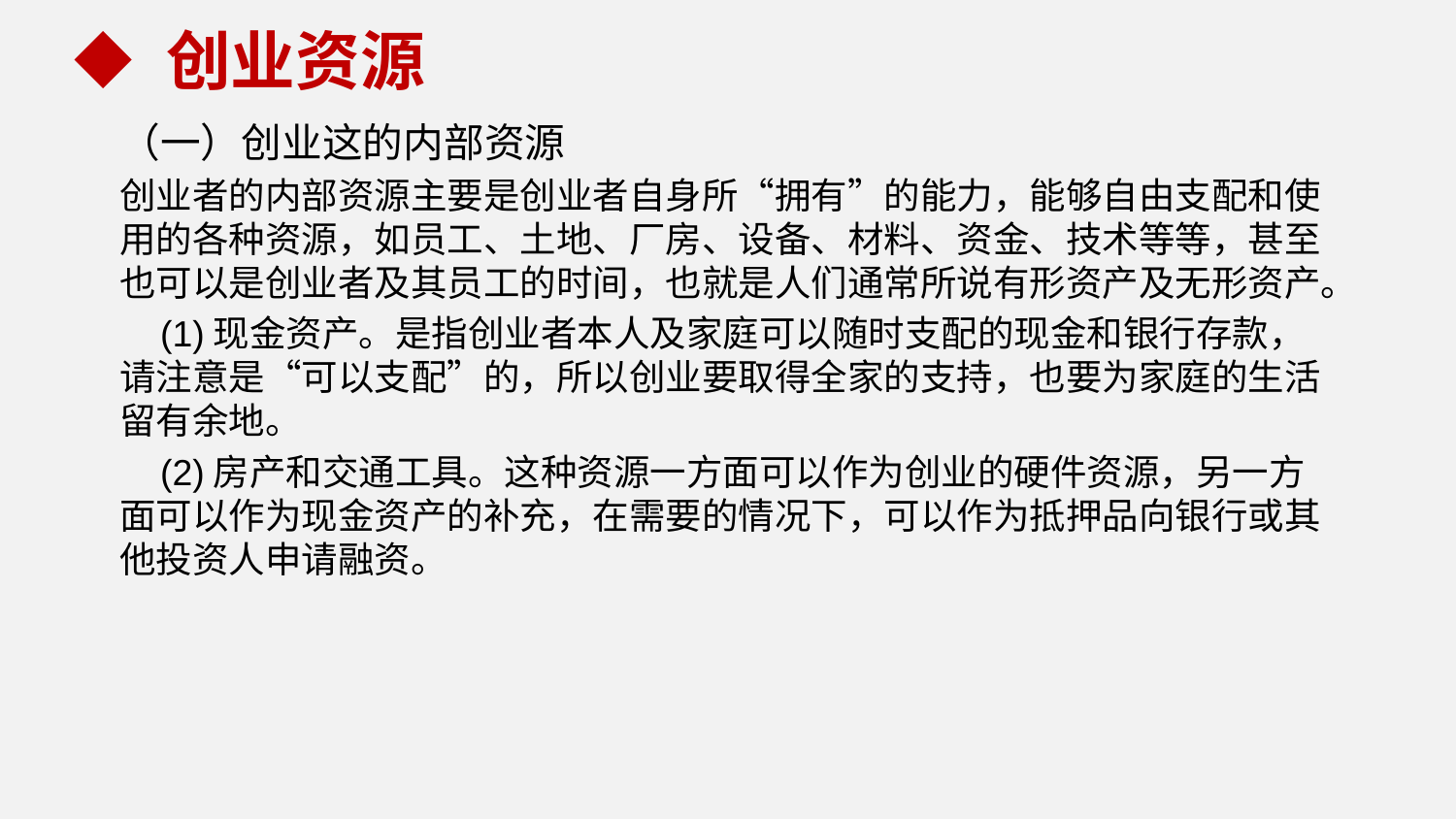

创业资源
（一）创业这的内部资源
创业者的内部资源主要是创业者自身所“拥有”的能力，能够自由支配和使用的各种资源，如员工、土地、厂房、设备、材料、资金、技术等等，甚至也可以是创业者及其员工的时间，也就是人们通常所说有形资产及无形资产。
    (1)现金资产。是指创业者本人及家庭可以随时支配的现金和银行存款，请注意是“可以支配”的，所以创业要取得全家的支持，也要为家庭的生活留有余地。
    (2)房产和交通工具。这种资源一方面可以作为创业的硬件资源，另一方面可以作为现金资产的补充，在需要的情况下，可以作为抵押品向银行或其他投资人申请融资。